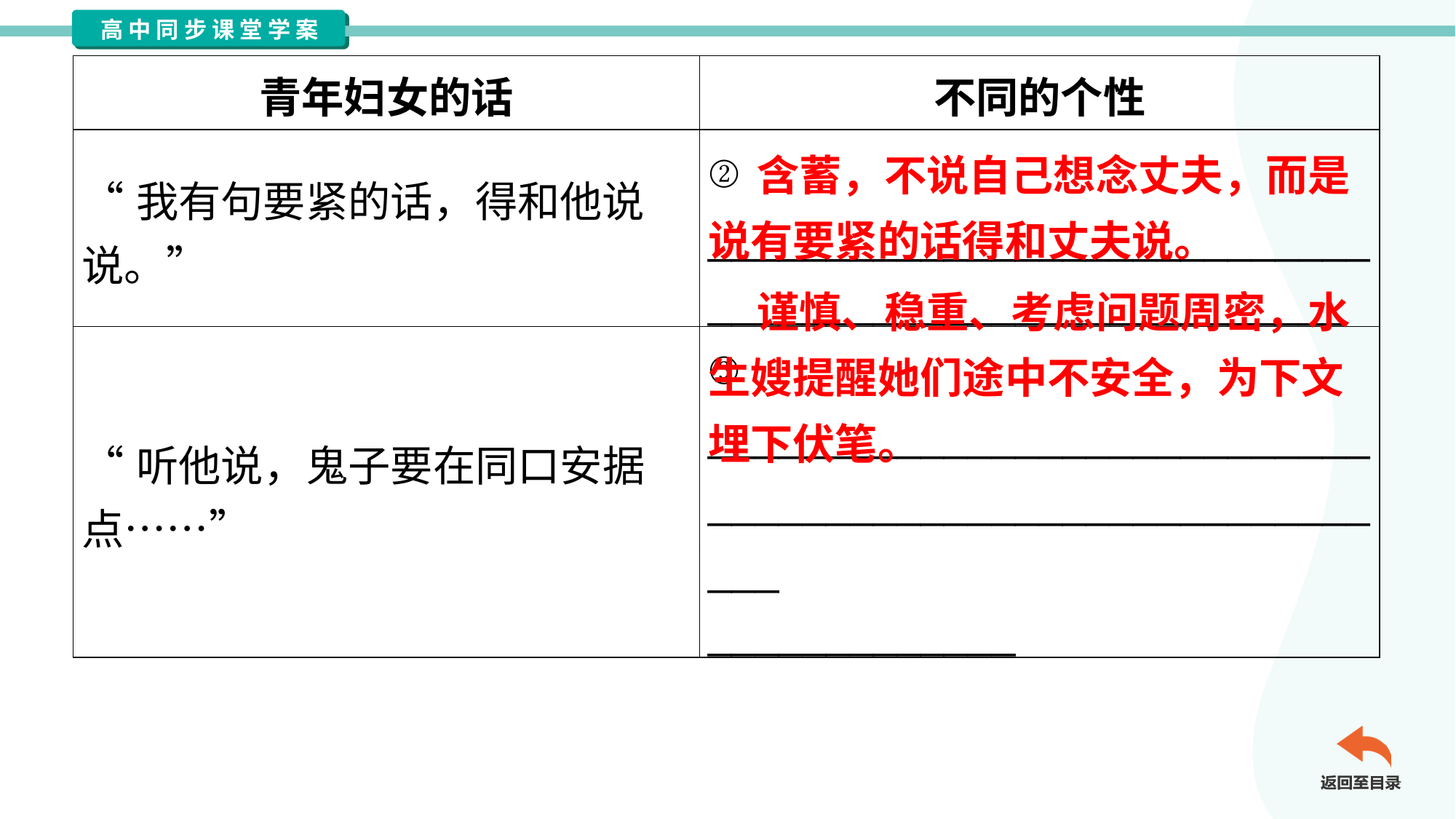

| 青年妇女的话 | 不同的个性 |
| --- | --- |
| “我有句要紧的话，得和他说 说。” | ② \_\_\_\_\_\_\_\_\_\_\_\_\_\_\_\_\_\_\_\_\_\_\_\_\_\_\_\_ \_\_\_\_\_\_\_\_\_\_\_\_\_\_\_\_\_\_\_\_\_\_\_\_\_\_\_ |
| “听他说，鬼子要在同口安据 点……” | ③ \_\_\_\_\_\_\_\_\_\_\_\_\_\_\_\_\_\_\_\_\_\_\_\_\_\_\_\_ \_\_\_\_\_\_\_\_\_\_\_\_\_\_\_\_\_\_\_\_\_\_\_\_\_\_\_\_\_\_\_ \_\_\_\_\_\_\_\_\_\_\_\_\_ |
    含蓄，不说自己想念丈夫，而是说有要紧的话得和丈夫说。
    谨慎、稳重、考虑问题周密，水生嫂提醒她们途中不安全，为下文埋下伏笔。